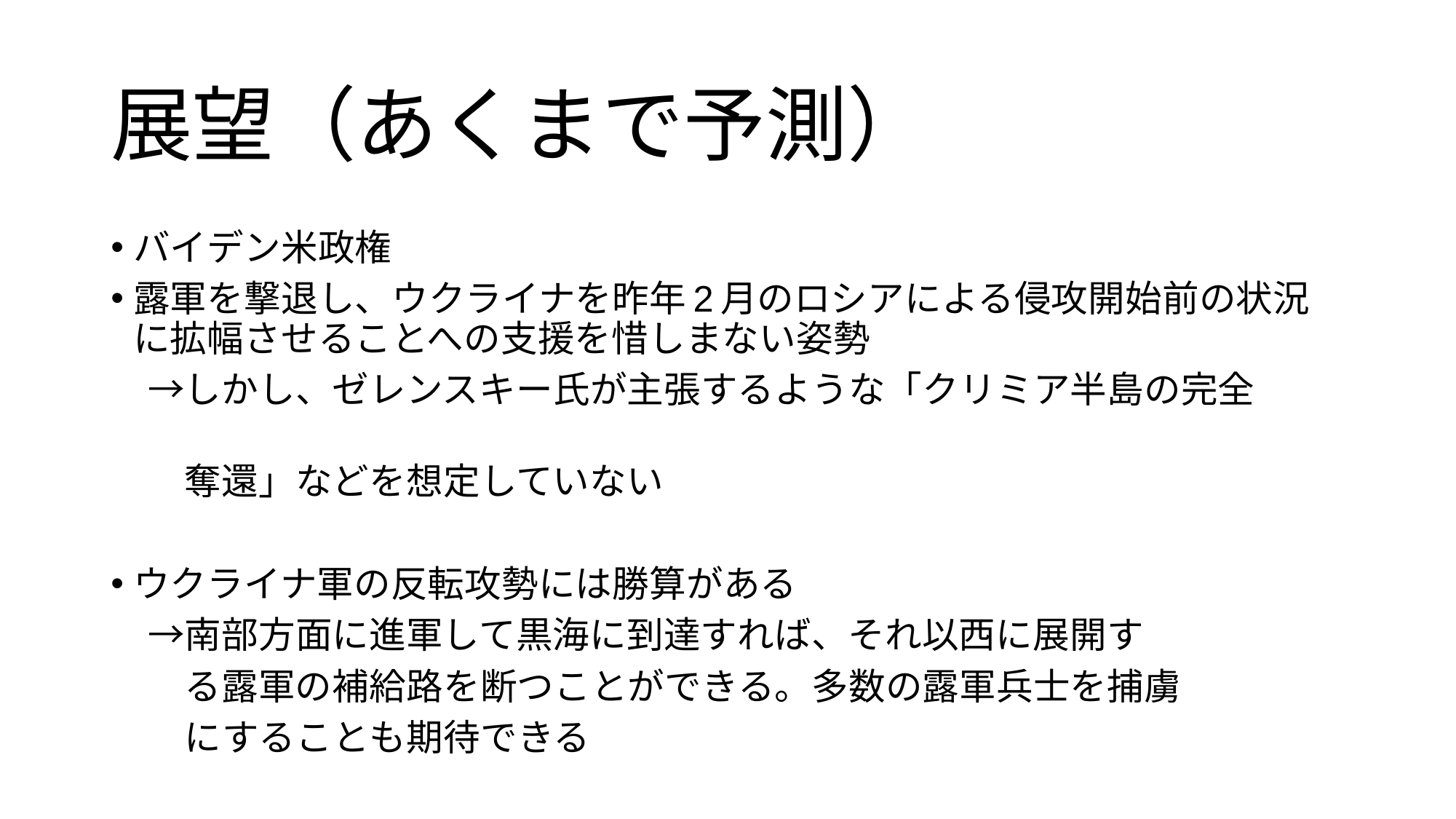

# 展望（あくまで予測）
バイデン米政権
露軍を撃退し、ウクライナを昨年2月のロシアによる侵攻開始前の状況に拡幅させることへの支援を惜しまない姿勢
　→しかし、ゼレンスキー氏が主張するような「クリミア半島の完全
　　奪還」などを想定していない

ウクライナ軍の反転攻勢には勝算がある
　→南部方面に進軍して黒海に到達すれば、それ以西に展開す
　　る露軍の補給路を断つことができる。多数の露軍兵士を捕虜
　　にすることも期待できる